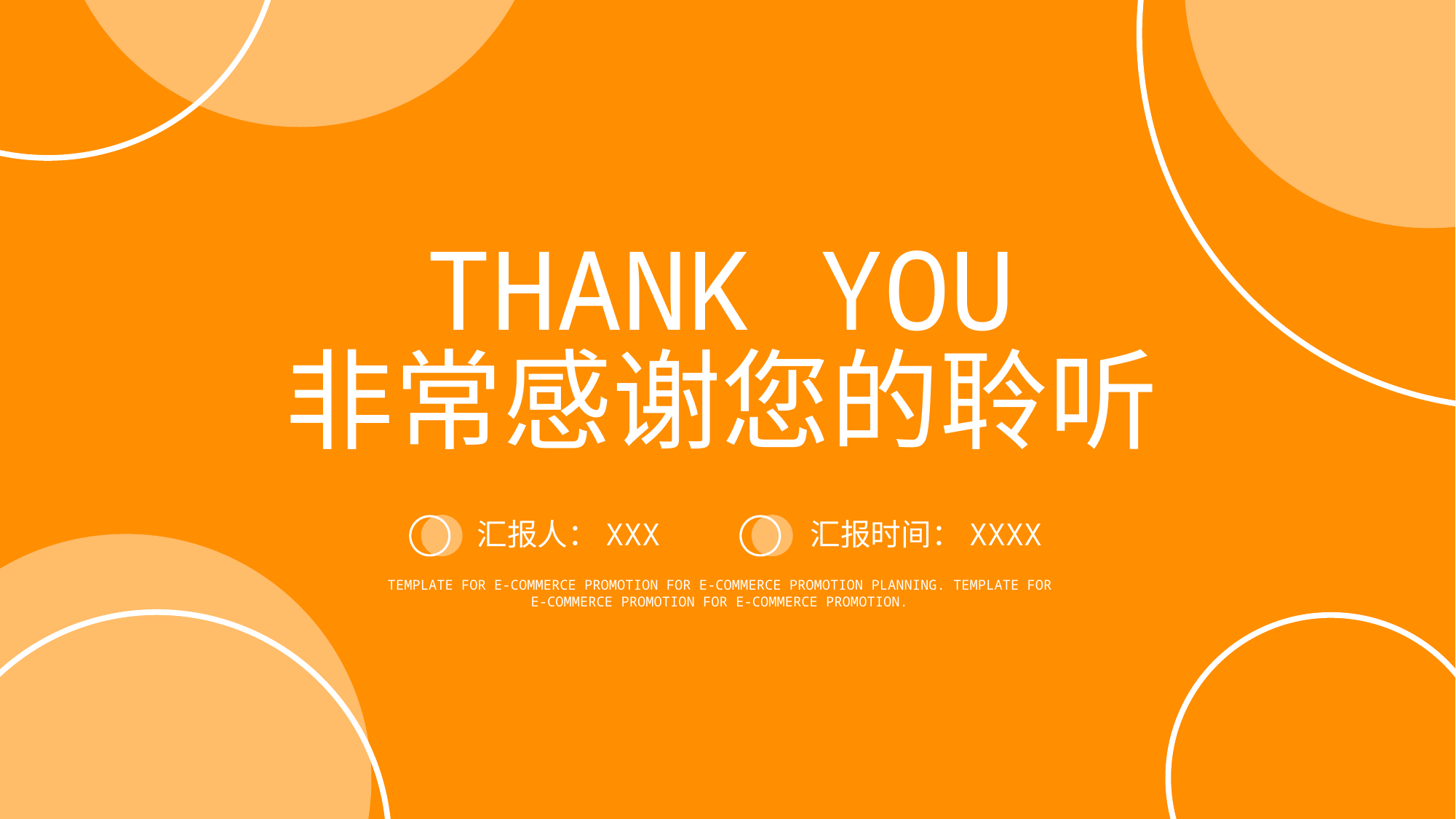

THANK YOU
非常感谢您的聆听

汇报人：XXX
汇报时间：XXXX

TEMPLATE FOR E-COMMERCE PROMOTION FOR E-COMMERCE PROMOTION PLANNING. TEMPLATE FOR E-COMMERCE PROMOTION FOR E-COMMERCE PROMOTION.